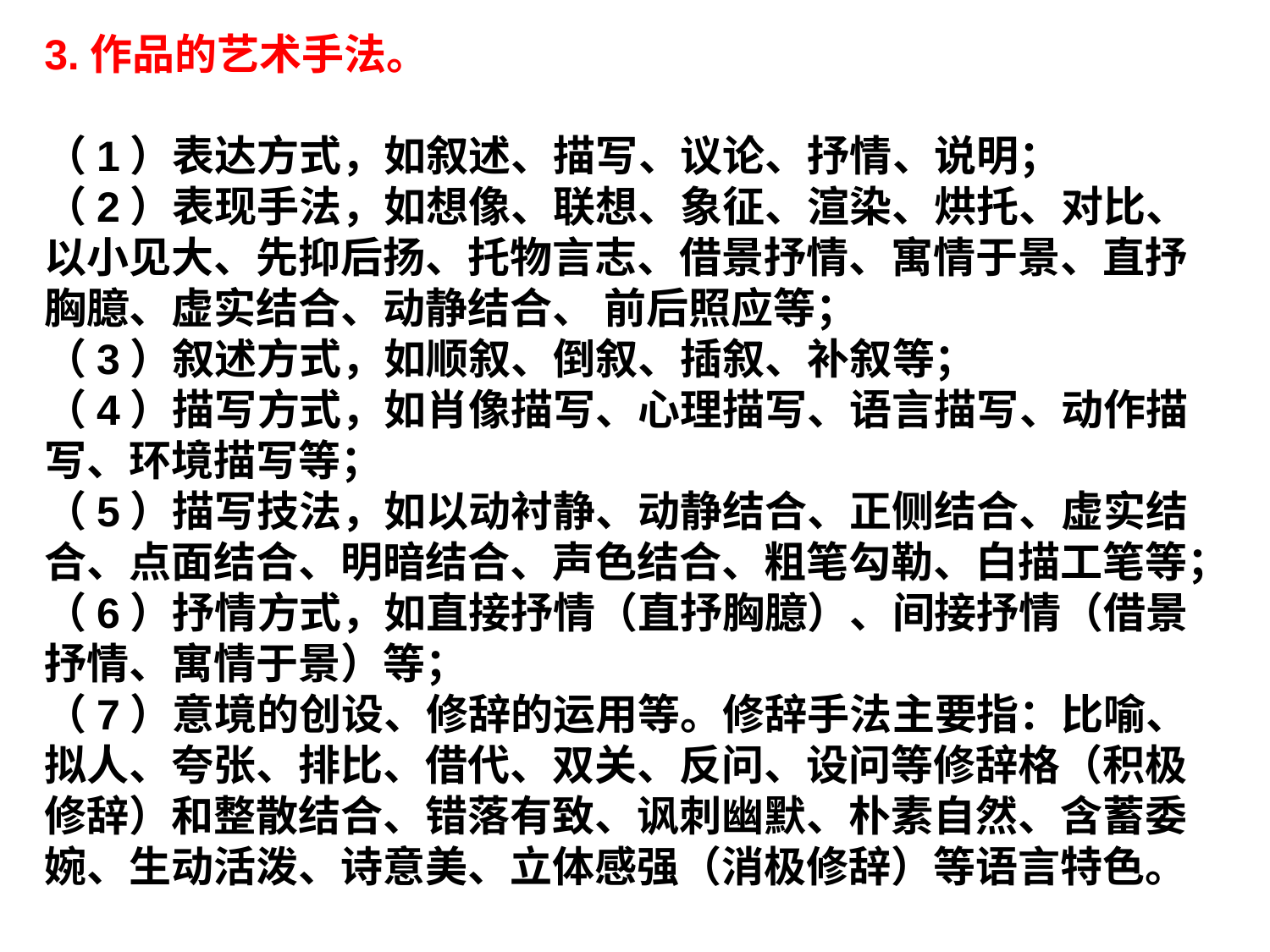

3.作品的艺术手法。

（1）表达方式，如叙述、描写、议论、抒情、说明；
（2）表现手法，如想像、联想、象征、渲染、烘托、对比、以小见大、先抑后扬、托物言志、借景抒情、寓情于景、直抒胸臆、虚实结合、动静结合、 前后照应等；
（3）叙述方式，如顺叙、倒叙、插叙、补叙等；
（4）描写方式，如肖像描写、心理描写、语言描写、动作描写、环境描写等；
（5）描写技法，如以动衬静、动静结合、正侧结合、虚实结合、点面结合、明暗结合、声色结合、粗笔勾勒、白描工笔等；
（6）抒情方式，如直接抒情（直抒胸臆）、间接抒情（借景抒情、寓情于景）等；
（7）意境的创设、修辞的运用等。修辞手法主要指：比喻、拟人、夸张、排比、借代、双关、反问、设问等修辞格（积极修辞）和整散结合、错落有致、讽刺幽默、朴素自然、含蓄委婉、生动活泼、诗意美、立体感强（消极修辞）等语言特色。